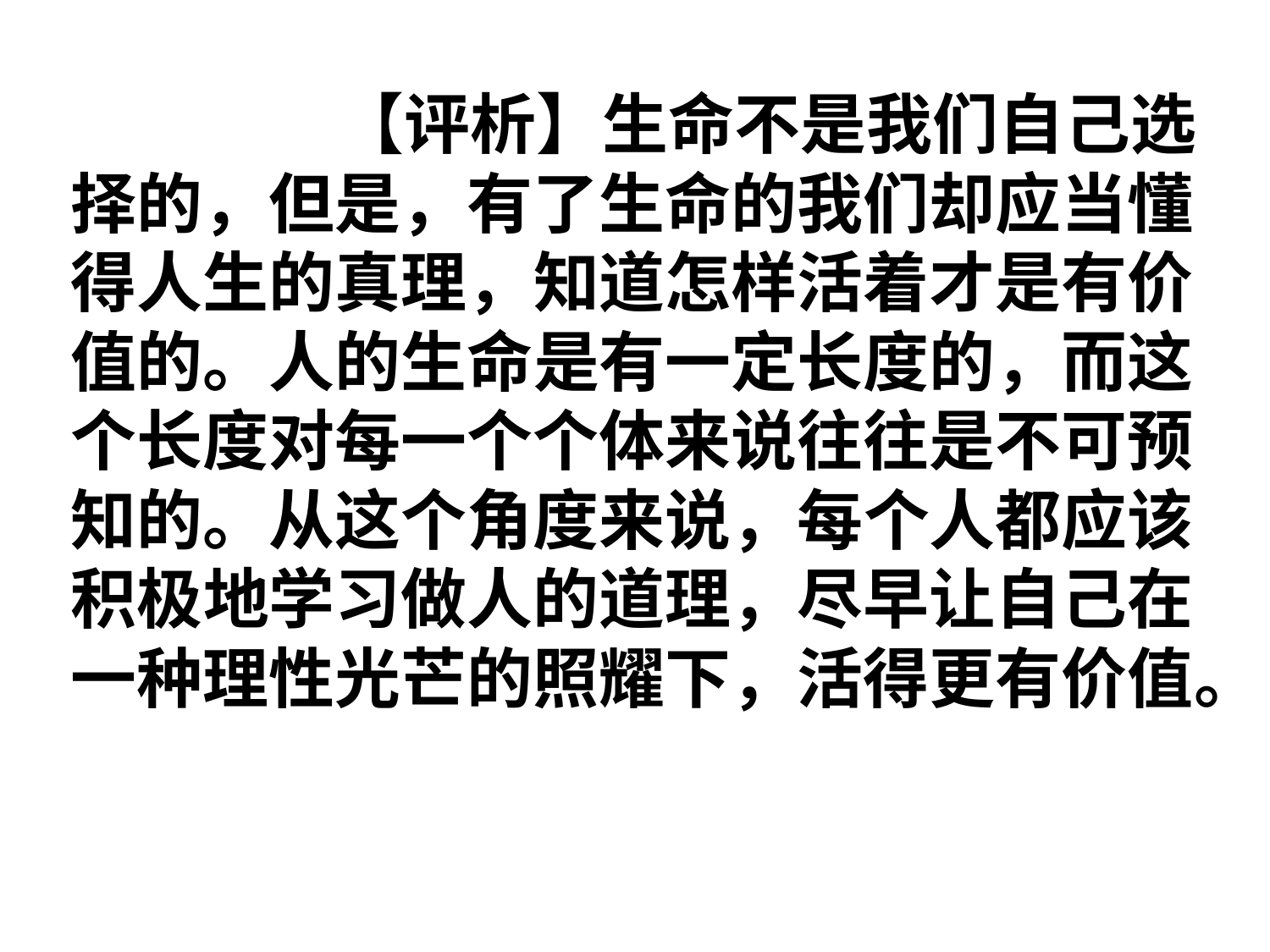

【评析】生命不是我们自己选择的，但是，有了生命的我们却应当懂得人生的真理，知道怎样活着才是有价值的。人的生命是有一定长度的，而这个长度对每一个个体来说往往是不可预知的。从这个角度来说，每个人都应该积极地学习做人的道理，尽早让自己在一种理性光芒的照耀下，活得更有价值。